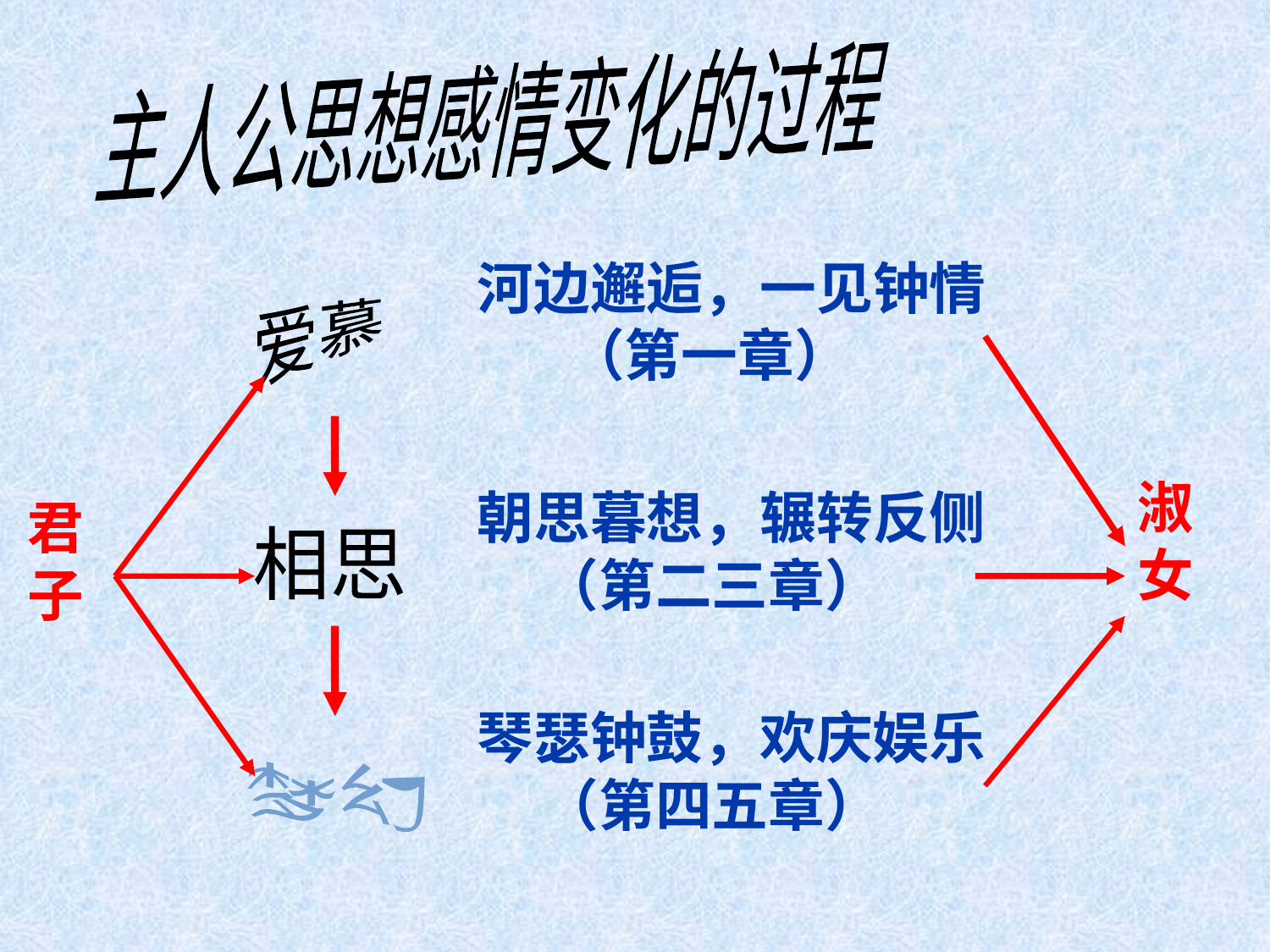

主人公思想感情变化的过程
#
河边邂逅，一见钟情
      （第一章）
爱慕

淑女
朝思暮想，辗转反侧
    （第二三章）
君子
相思

梦幻
琴瑟钟鼓，欢庆娱乐
    （第四五章）